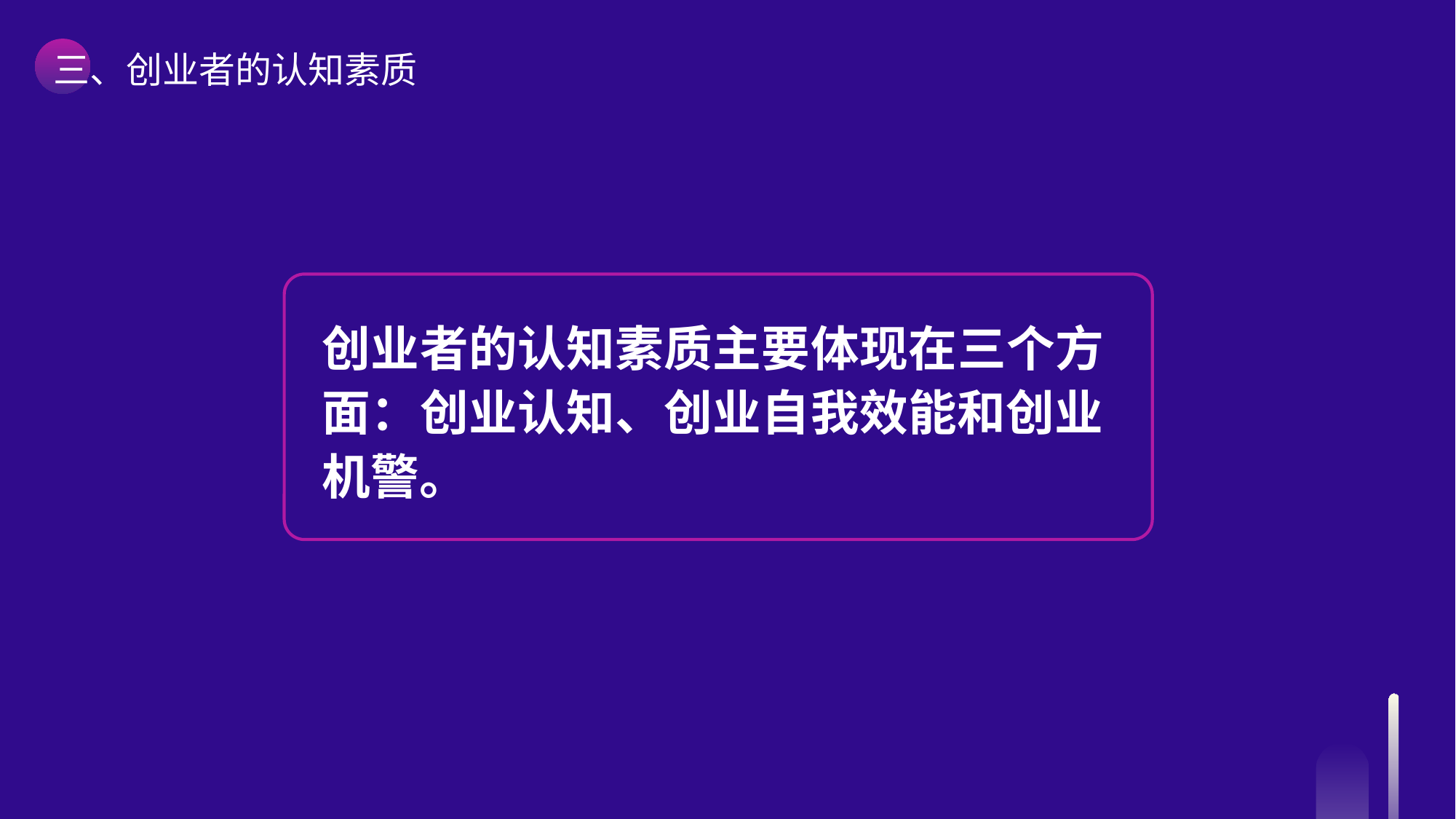

三、创业者的认知素质

创业者的认知素质主要体现在三个方面：创业认知、创业自我效能和创业机警。